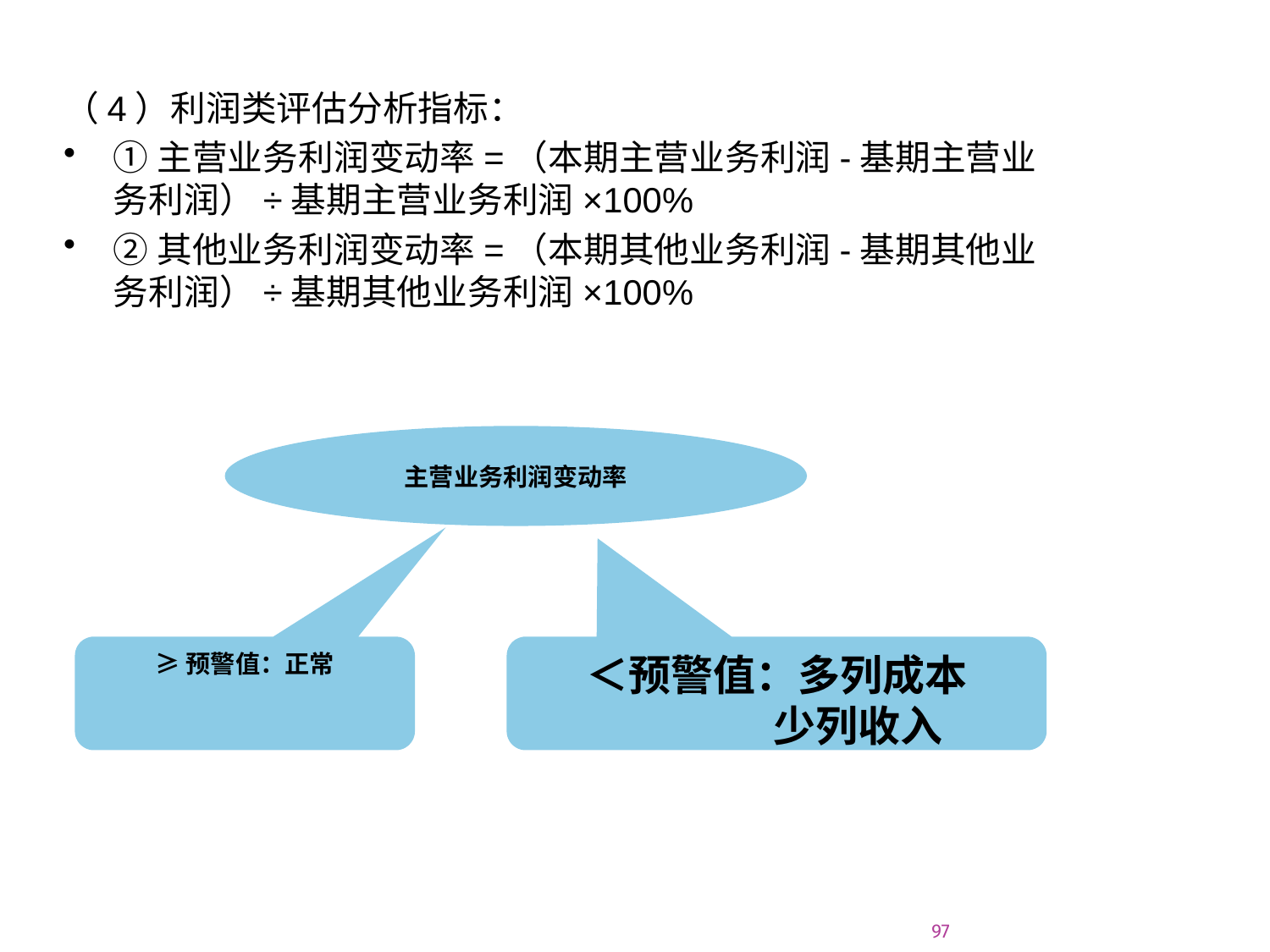

（4）利润类评估分析指标：
①主营业务利润变动率=（本期主营业务利润-基期主营业务利润）÷基期主营业务利润×100%
②其他业务利润变动率=（本期其他业务利润-基期其他业务利润）÷基期其他业务利润×100%
主营业务利润变动率
≥预警值：正常
＜预警值：多列成本
                少列收入
2015/7/20
97